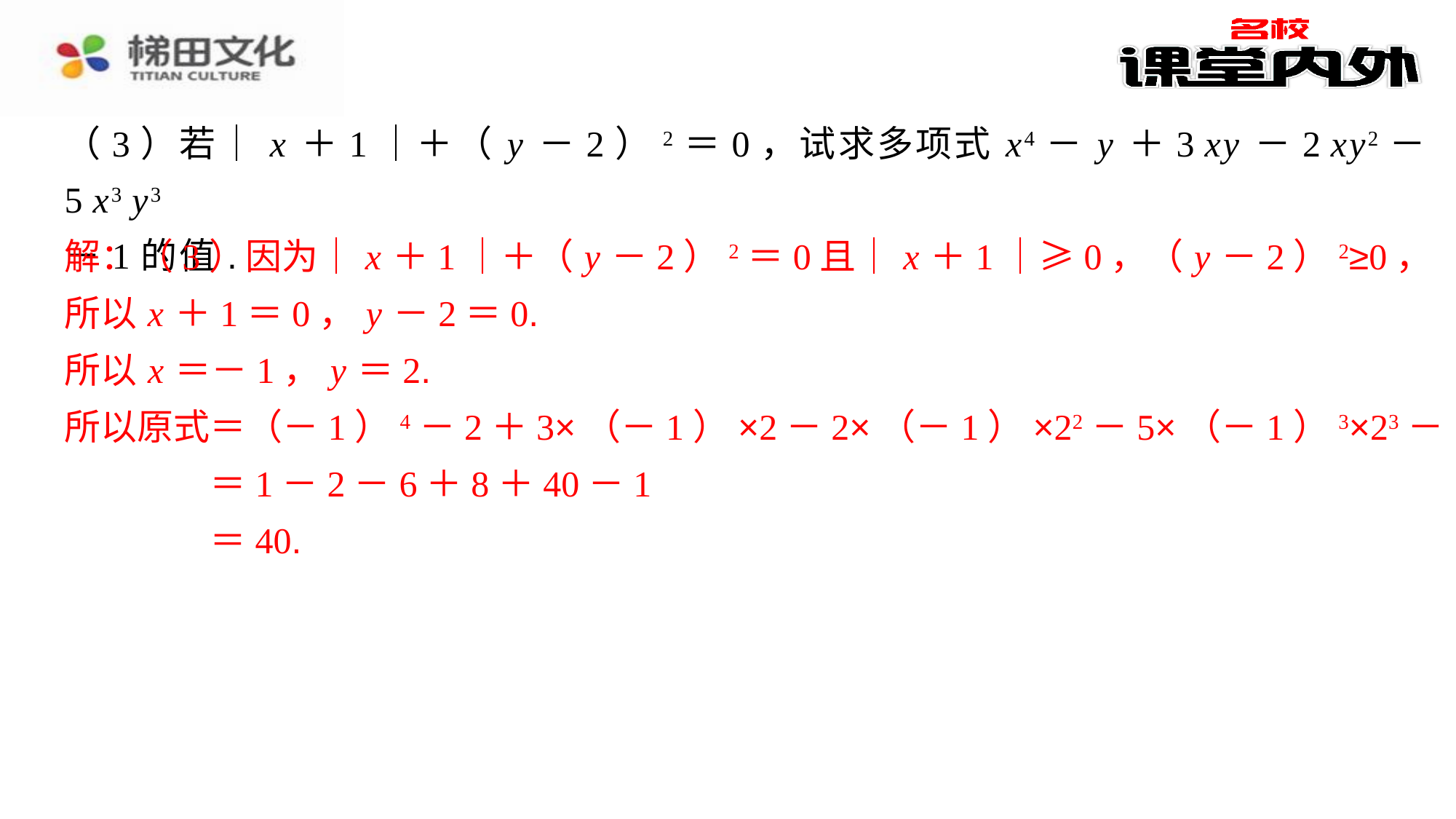

（3）若｜ x ＋1｜＋（ y －2）2＝0，试求多项式 x4－ y ＋3 xy －2 xy2－5 x3 y3
－1的值.
解：（3）因为｜ x ＋1｜＋（ y －2）2＝0且｜ x ＋1｜≥0，（ y －2）2≥0，
所以 x ＋1＝0， y －2＝0.
所以 x ＝－1， y ＝2.
所以原式＝（－1）4－2＋3×（－1）×2－2×（－1）×22－5×（－1）3×23－1
＝1－2－6＋8＋40－1
＝40.
解：（3）因为｜ x ＋1｜＋（ y －2）2＝0且｜ x ＋1｜≥0，（ y －2）2≥0，
所以 x ＋1＝0， y －2＝0.
所以 x ＝－1， y ＝2.
所以原式＝（－1）4－2＋3×（－1）×2－2×（－1）×22－5×（－1）3×23－1
＝1－2－6＋8＋40－1
＝40.